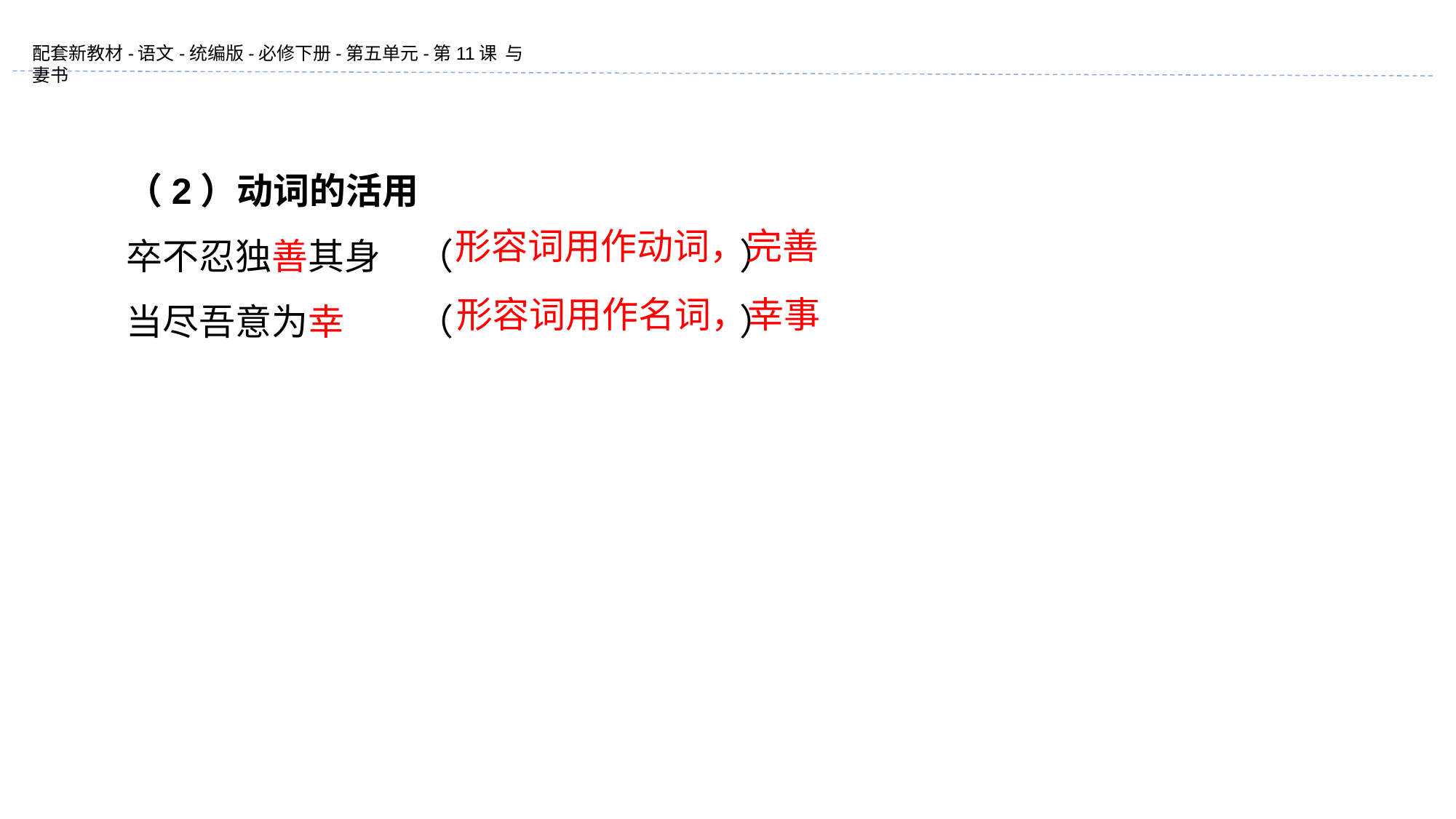

（2）动词的活用
卒不忍独善其身　（                                   ）
当尽吾意为幸　　（                                   ）
形容词用作动词，完善
形容词用作名词，幸事